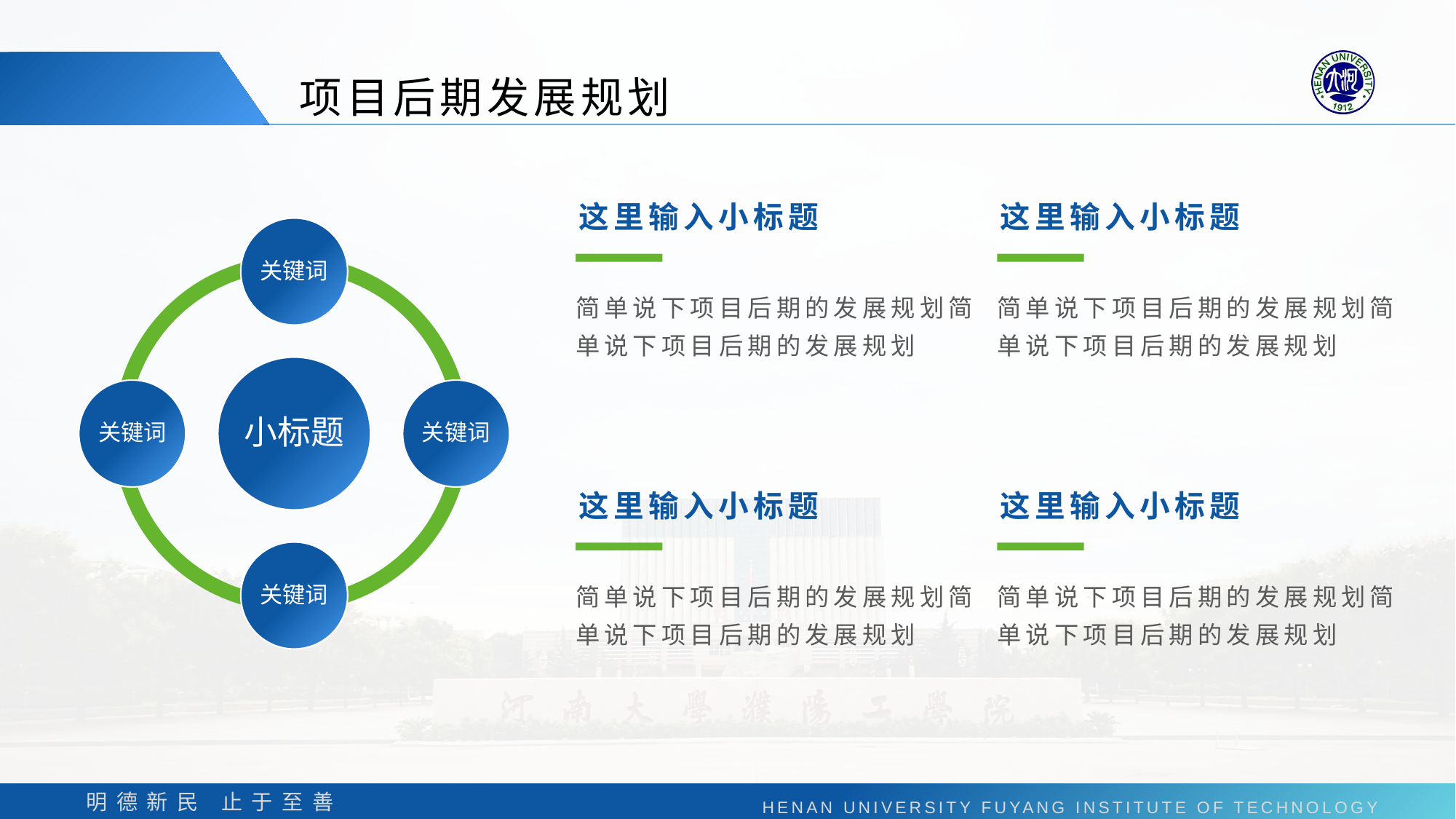

项目后期发展规划
这里输入小标题
这里输入小标题
关键词

简单说下项目后期的发展规划简单说下项目后期的发展规划
简单说下项目后期的发展规划简单说下项目后期的发展规划
小标题
关键词
关键词
这里输入小标题
这里输入小标题
关键词

简单说下项目后期的发展规划简单说下项目后期的发展规划
简单说下项目后期的发展规划简单说下项目后期的发展规划